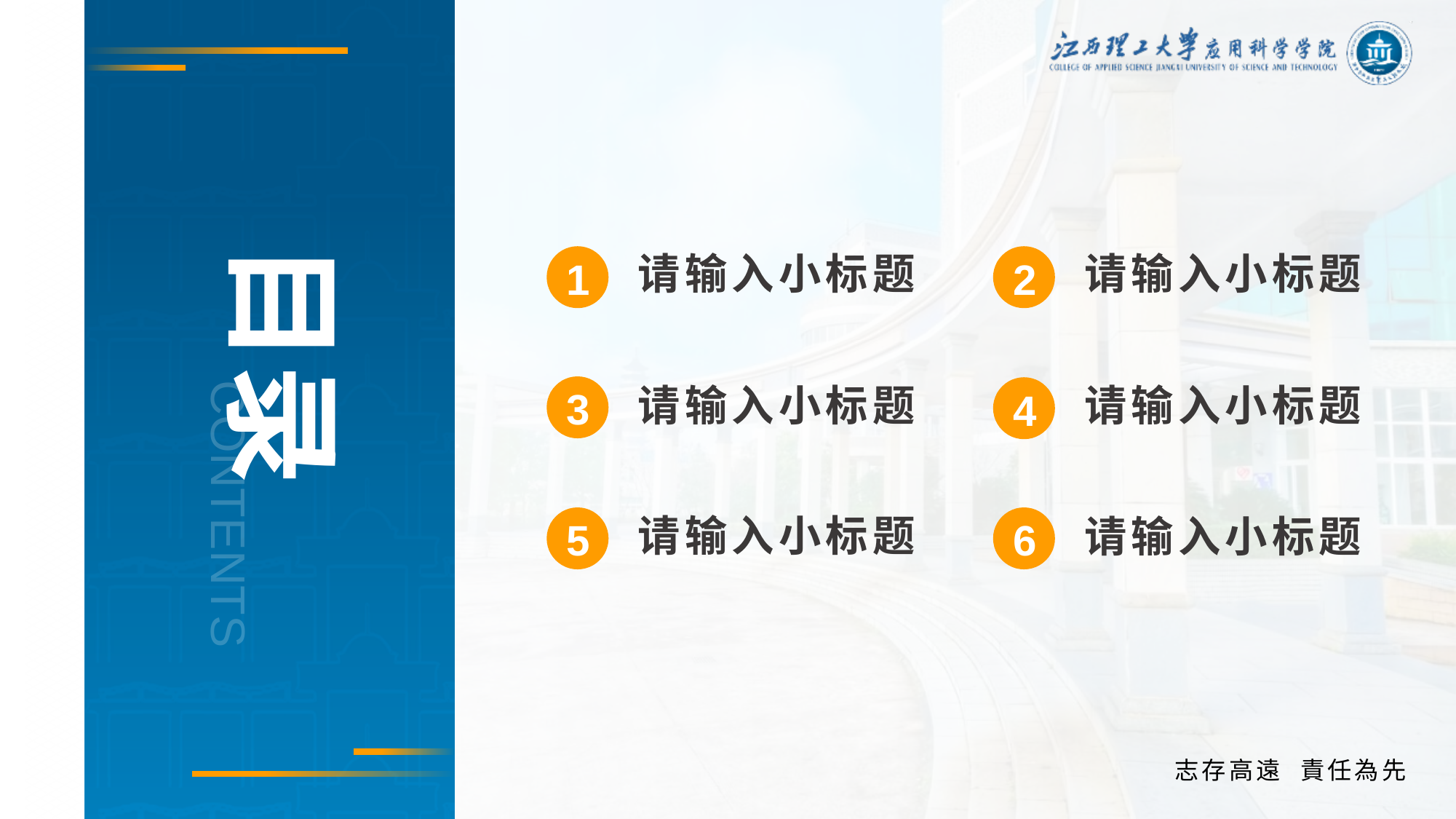

请输入小标题
请输入小标题
1
2
请输入小标题
请输入小标题
3
4
请输入小标题
请输入小标题
5
6
  Tip：想想复制某个元素时可按 Ctrl+C 快捷键, 粘贴按 Ctrl+V 快捷键